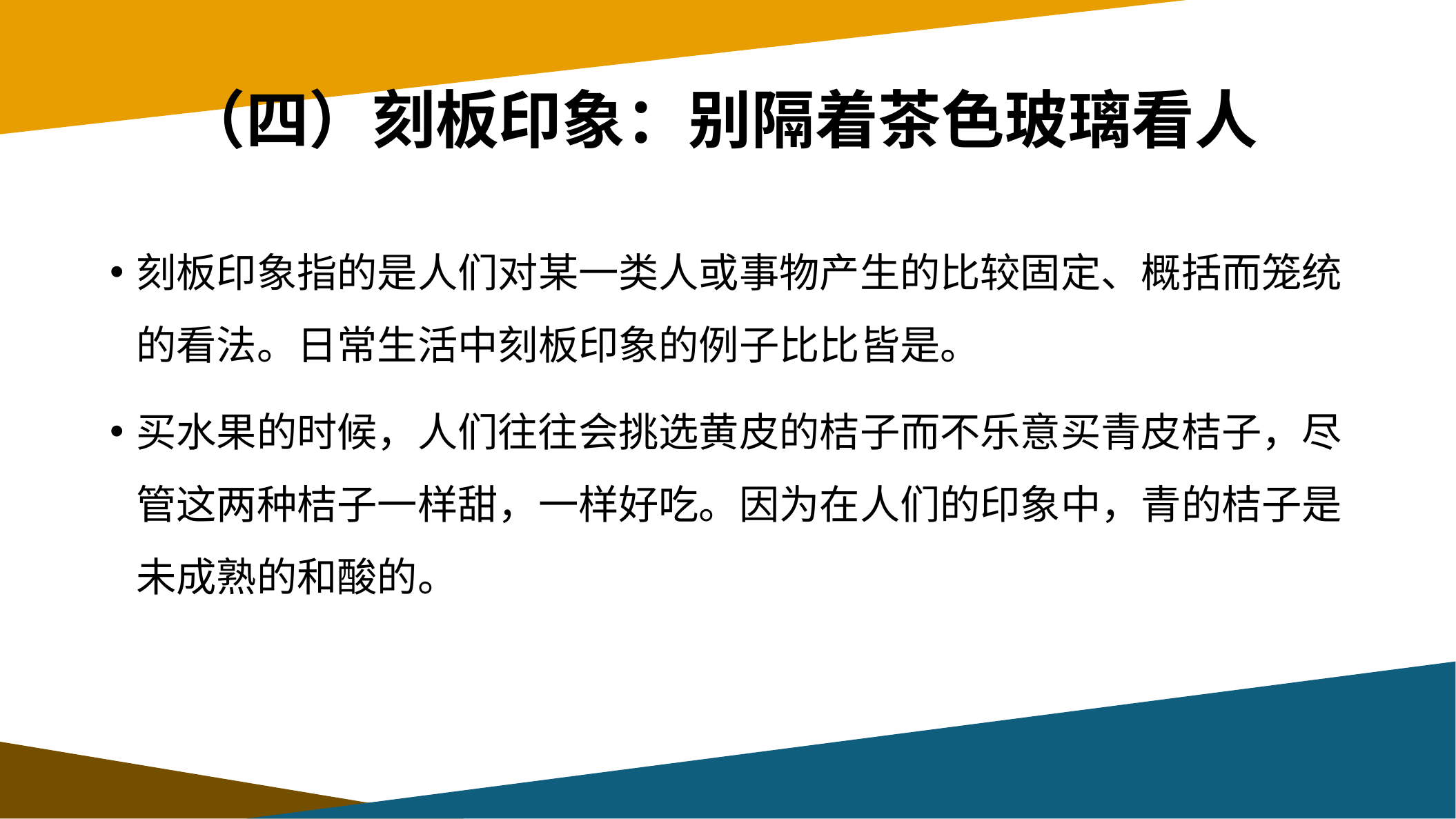

# （四）刻板印象：别隔着茶色玻璃看人
刻板印象指的是人们对某一类人或事物产生的比较固定、概括而笼统的看法。日常生活中刻板印象的例子比比皆是。
买水果的时候，人们往往会挑选黄皮的桔子而不乐意买青皮桔子，尽管这两种桔子一样甜，一样好吃。因为在人们的印象中，青的桔子是未成熟的和酸的。